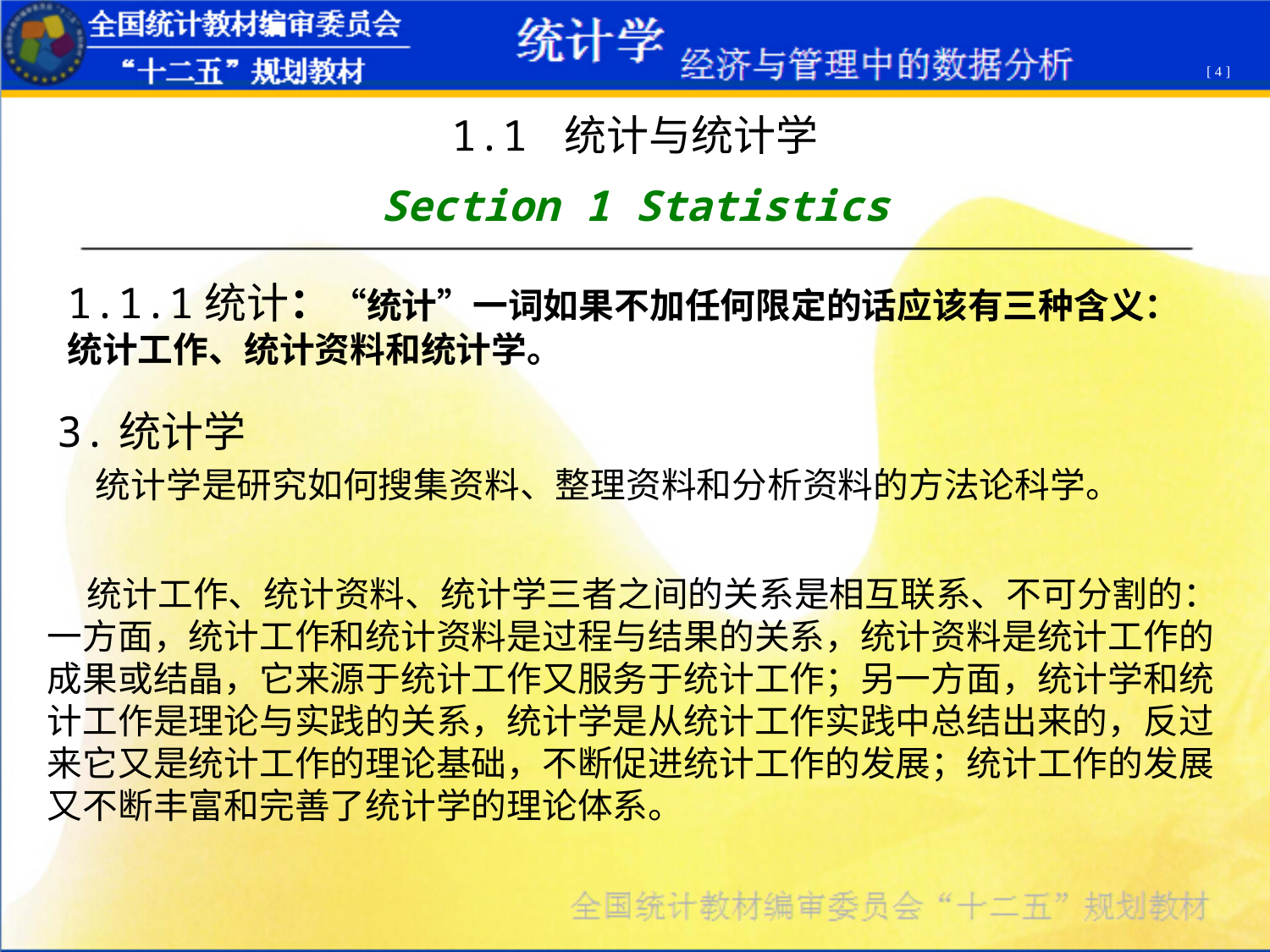

[ 4 ]
1.1 统计与统计学
Section 1 Statistics
1.1.1统计：“统计”一词如果不加任何限定的话应该有三种含义：统计工作、统计资料和统计学。
3.统计学 
    统计学是研究如何搜集资料、整理资料和分析资料的方法论科学。
    统计工作、统计资料、统计学三者之间的关系是相互联系、不可分割的：一方面，统计工作和统计资料是过程与结果的关系，统计资料是统计工作的成果或结晶，它来源于统计工作又服务于统计工作；另一方面，统计学和统计工作是理论与实践的关系，统计学是从统计工作实践中总结出来的，反过来它又是统计工作的理论基础，不断促进统计工作的发展；统计工作的发展又不断丰富和完善了统计学的理论体系。